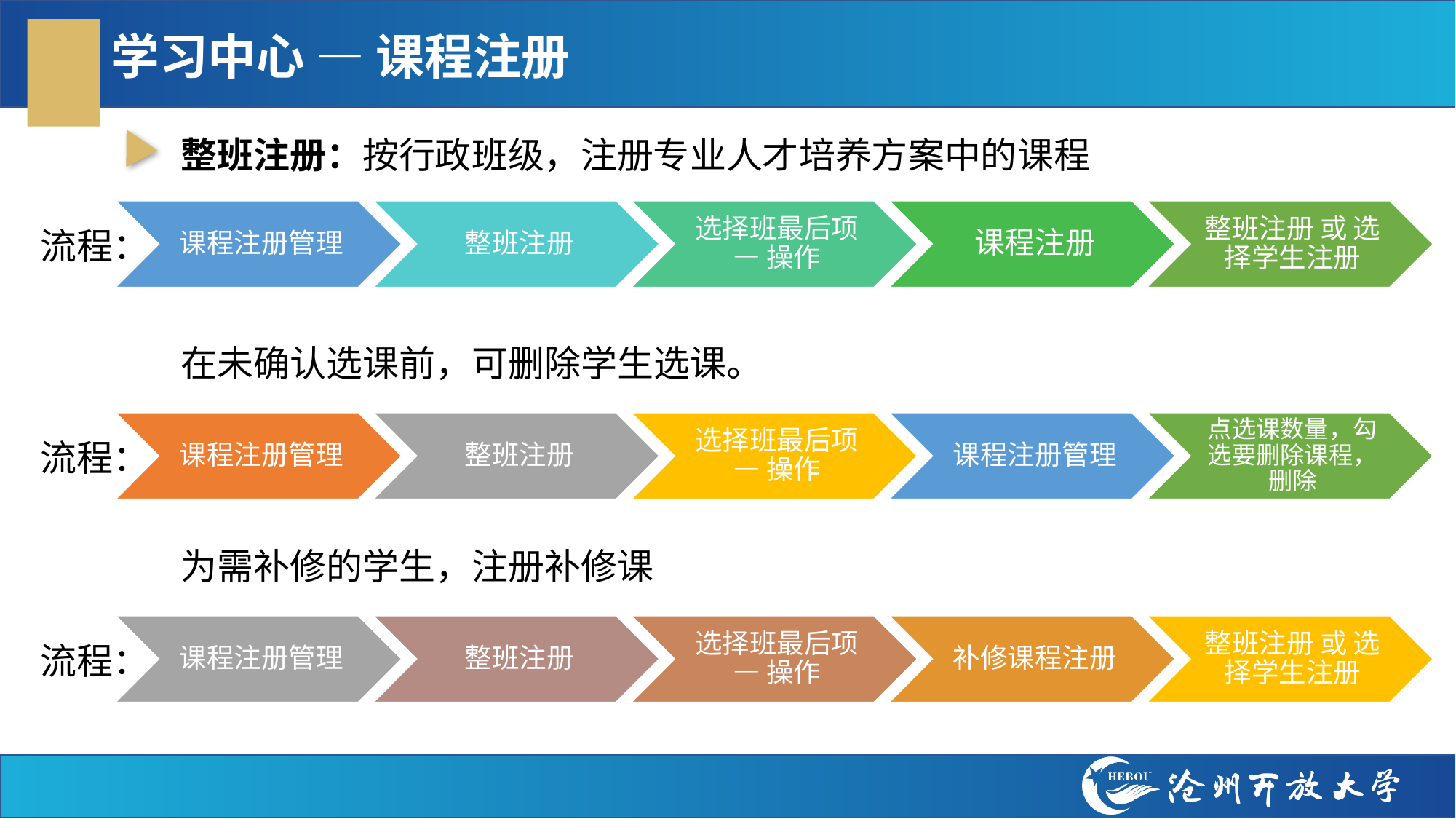

# 学习中心 — 课程注册
整班注册：按行政班级，注册专业人才培养方案中的课程

课程注册管理
整班注册
选择班最后项 — 操作
课程注册
整班注册 或 选择学生注册
流程：
在未确认选课前，可删除学生选课。
课程注册管理
整班注册
选择班最后项 — 操作
课程注册管理
点选课数量，勾选要删除课程，删除
流程：
为需补修的学生，注册补修课
课程注册管理
整班注册
选择班最后项 — 操作
补修课程注册
整班注册 或 选择学生注册
流程：